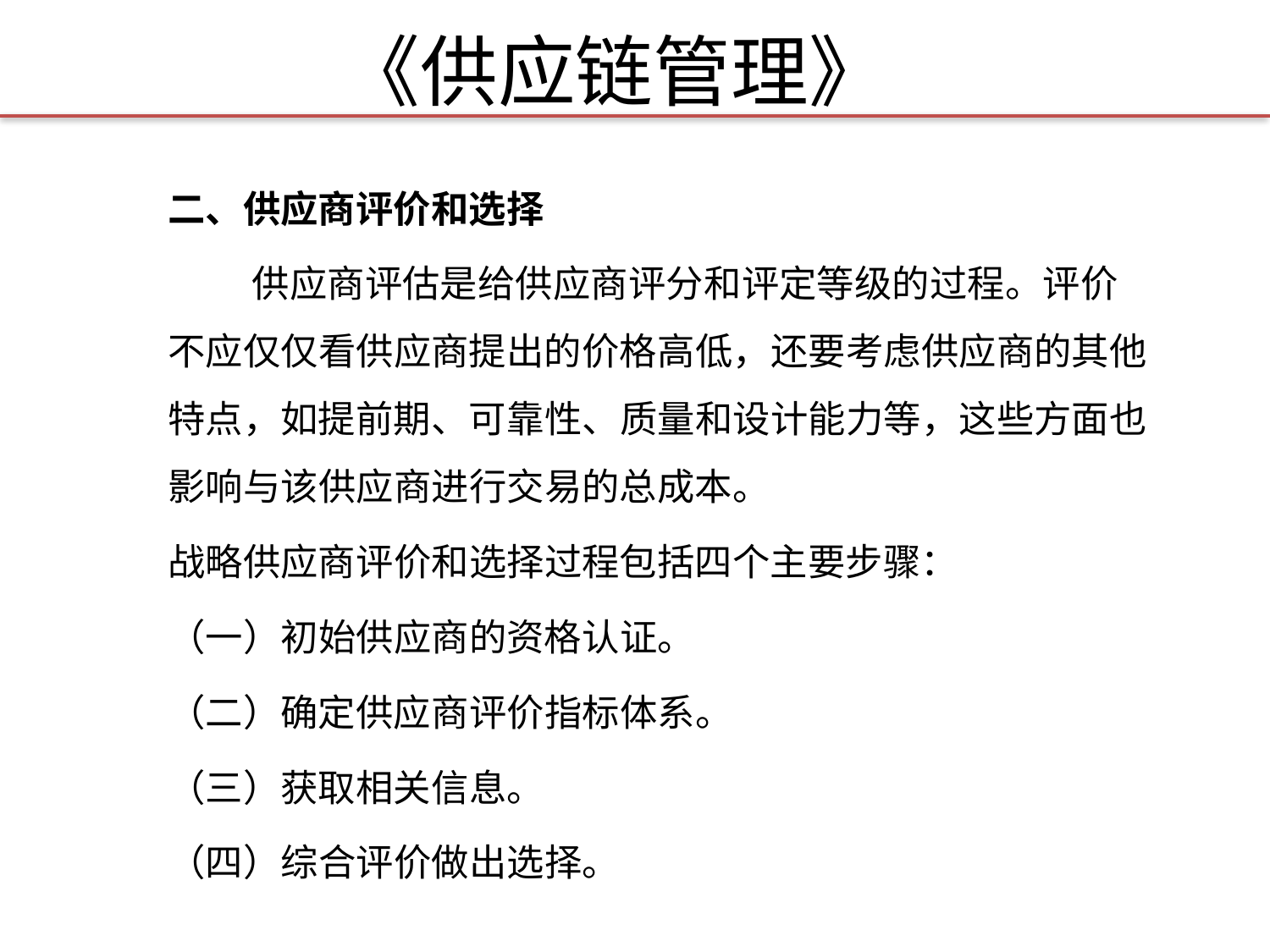

# 《供应链管理》
二、供应商评价和选择
         供应商评估是给供应商评分和评定等级的过程。评价不应仅仅看供应商提出的价格高低，还要考虑供应商的其他特点，如提前期、可靠性、质量和设计能力等，这些方面也影响与该供应商进行交易的总成本。
战略供应商评价和选择过程包括四个主要步骤：
（一）初始供应商的资格认证。
（二）确定供应商评价指标体系。
（三）获取相关信息。
（四）综合评价做出选择。